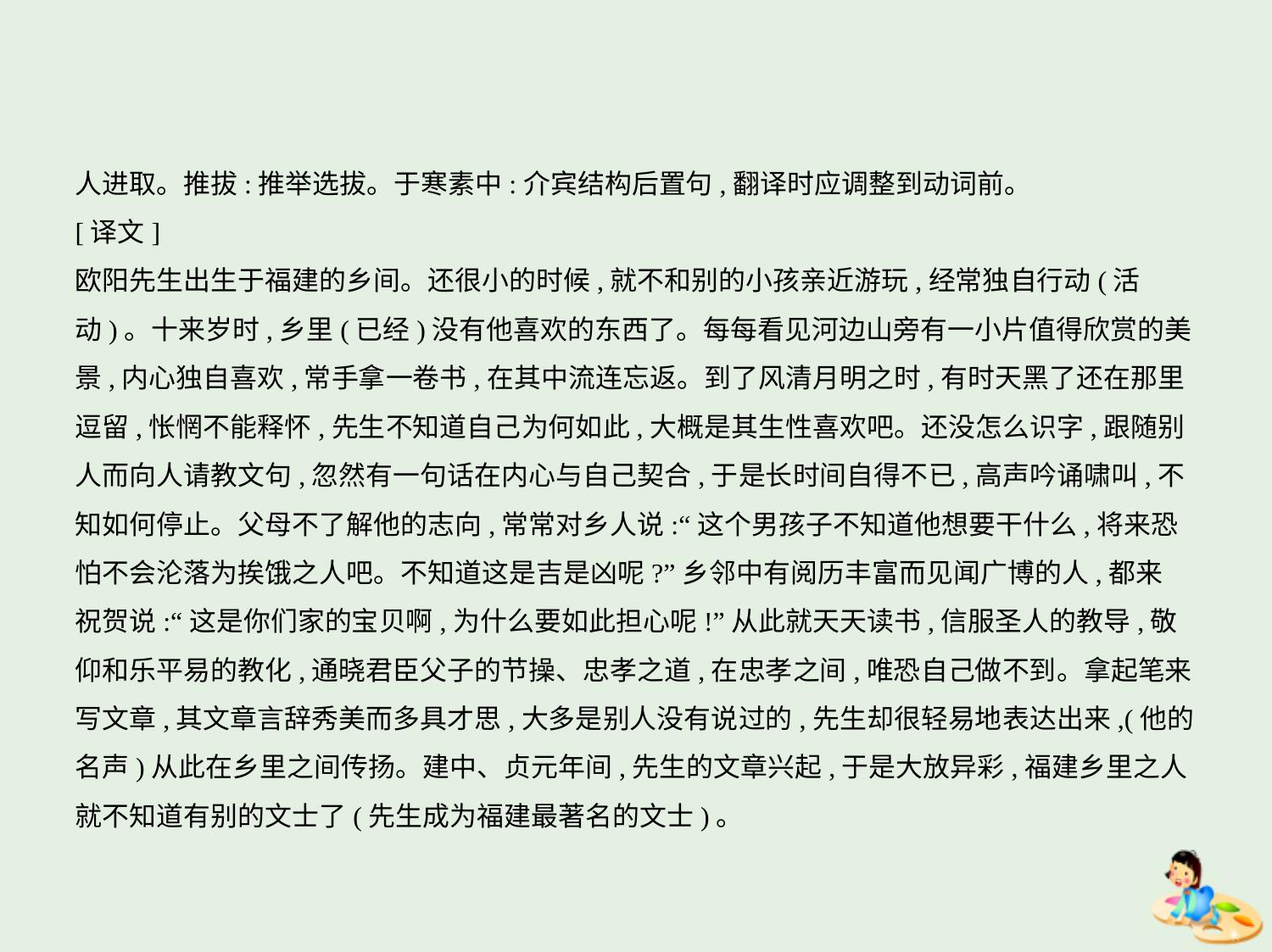

人进取。推拔:推举选拔。于寒素中:介宾结构后置句,翻译时应调整到动词前。
[译文]
欧阳先生出生于福建的乡间。还很小的时候,就不和别的小孩亲近游玩,经常独自行动(活
动)。十来岁时,乡里(已经)没有他喜欢的东西了。每每看见河边山旁有一小片值得欣赏的美
景,内心独自喜欢,常手拿一卷书,在其中流连忘返。到了风清月明之时,有时天黑了还在那里
逗留,怅惘不能释怀,先生不知道自己为何如此,大概是其生性喜欢吧。还没怎么识字,跟随别
人而向人请教文句,忽然有一句话在内心与自己契合,于是长时间自得不已,高声吟诵啸叫,不
知如何停止。父母不了解他的志向,常常对乡人说:“这个男孩子不知道他想要干什么,将来恐
怕不会沦落为挨饿之人吧。不知道这是吉是凶呢?”乡邻中有阅历丰富而见闻广博的人,都来
祝贺说:“这是你们家的宝贝啊,为什么要如此担心呢!”从此就天天读书,信服圣人的教导,敬
仰和乐平易的教化,通晓君臣父子的节操、忠孝之道,在忠孝之间,唯恐自己做不到。拿起笔来
写文章,其文章言辞秀美而多具才思,大多是别人没有说过的,先生却很轻易地表达出来,(他的
名声)从此在乡里之间传扬。建中、贞元年间,先生的文章兴起,于是大放异彩,福建乡里之人
就不知道有别的文士了(先生成为福建最著名的文士)。